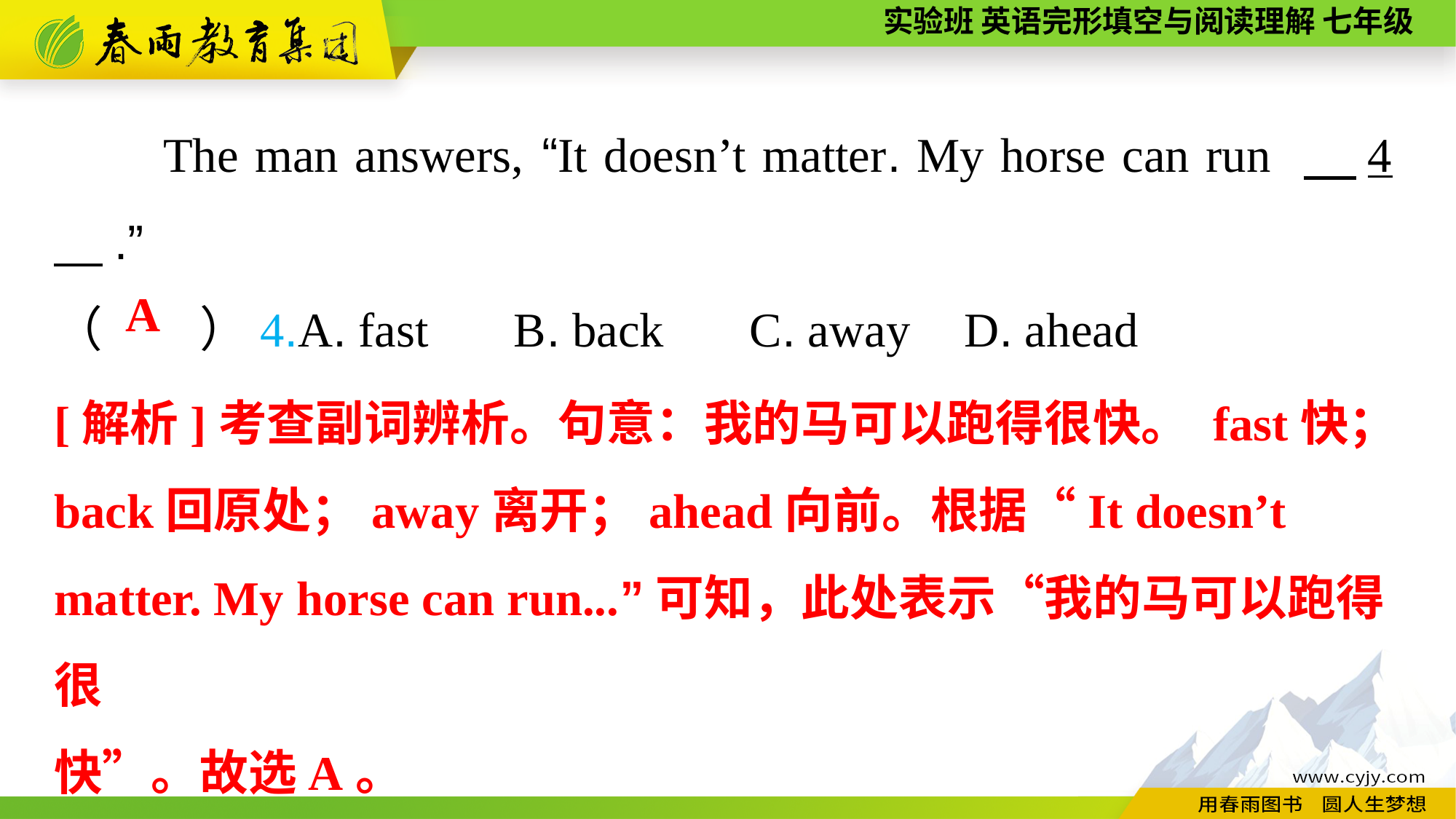

The man answers, “It doesn’t matter. My horse can run 　4　.”
（　　）4.A. fast       B. back       C. away	   D. ahead
A
[解析]考查副词辨析。句意：我的马可以跑得很快。 fast快；back回原处；away离开；ahead向前。根据“It doesn’t matter. My horse can run...”可知，此处表示“我的马可以跑得很
快”。故选A。